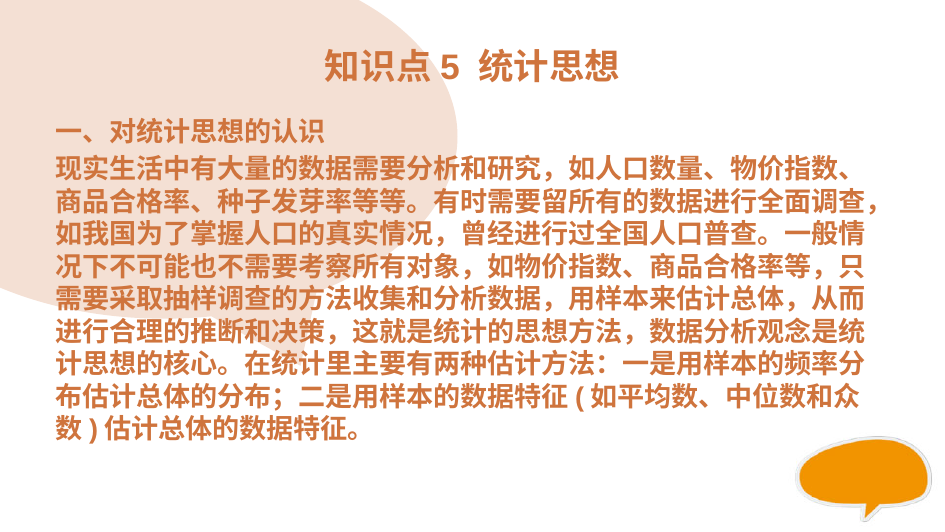

# 知识点5 统计思想
一、对统计思想的认识
现实生活中有大量的数据需要分析和研究，如人口数量、物价指数、商品合格率、种子发芽率等等。有时需要留所有的数据进行全面调查，如我国为了掌握人口的真实情况，曾经进行过全国人口普查。一般情况下不可能也不需要考察所有对象，如物价指数、商品合格率等，只需要采取抽样调查的方法收集和分析数据，用样本来估计总体，从而进行合理的推断和决策，这就是统计的思想方法，数据分析观念是统计思想的核心。在统计里主要有两种估计方法：一是用样本的频率分布估计总体的分布；二是用样本的数据特征(如平均数、中位数和众数)估计总体的数据特征。